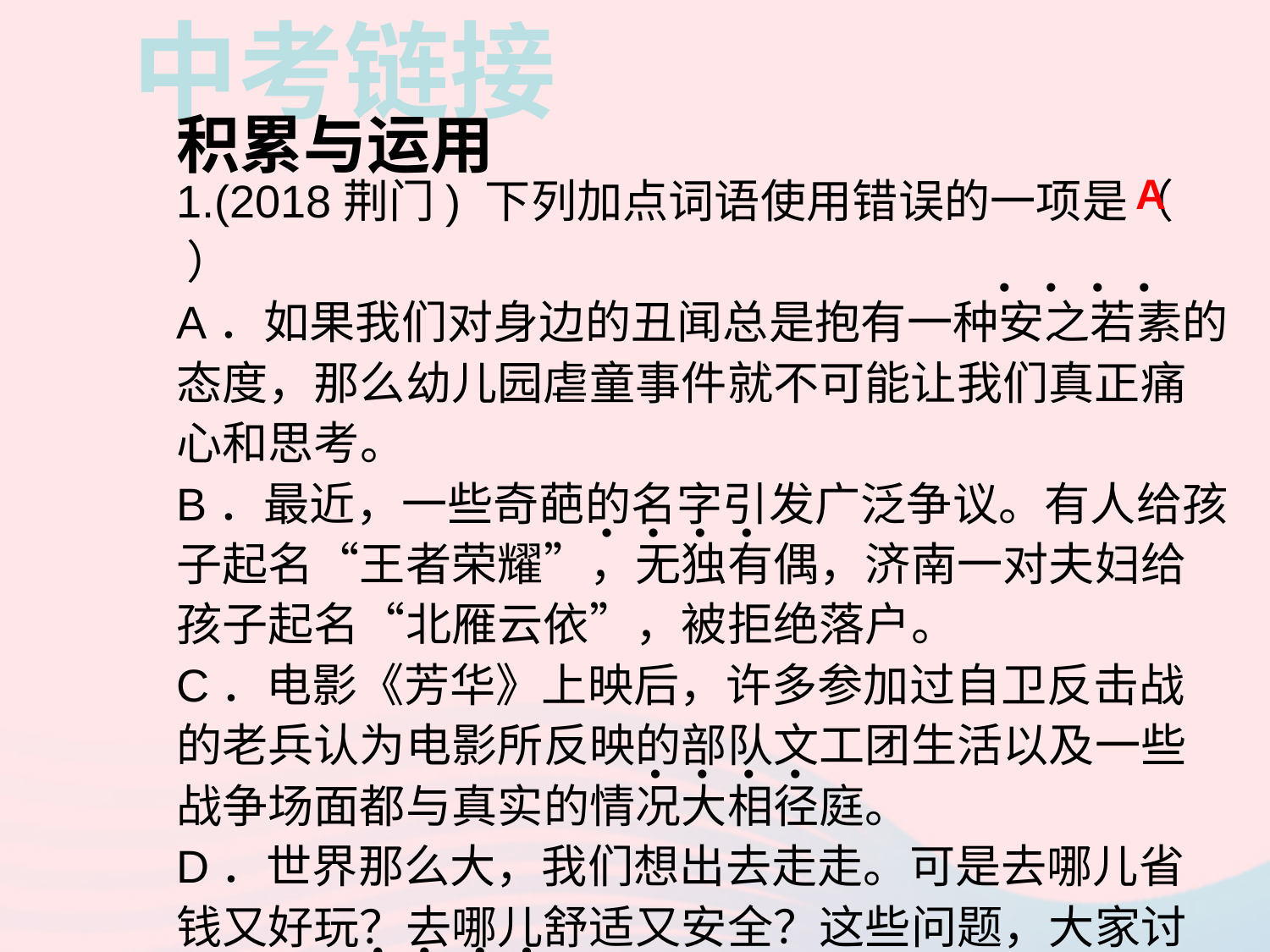

中考链接
积累与运用
1.(2018荆门) 下列加点词语使用错误的一项是（    ）
A．如果我们对身边的丑闻总是抱有一种安之若素的态度，那么幼儿园虐童事件就不可能让我们真正痛心和思考。
B．最近，一些奇葩的名字引发广泛争议。有人给孩子起名“王者荣耀”，无独有偶，济南一对夫妇给孩子起名“北雁云依”，被拒绝落户。
C．电影《芳华》上映后，许多参加过自卫反击战的老兵认为电影所反映的部队文工团生活以及一些战争场面都与真实的情况大相径庭。
D．世界那么大，我们想出去走走。可是去哪儿省钱又好玩？去哪儿舒适又安全？这些问题，大家讨论了好久，莫衷一是。
A
•    •    •    •
•    •    •    •
•    •    •    •
•    •     •    •